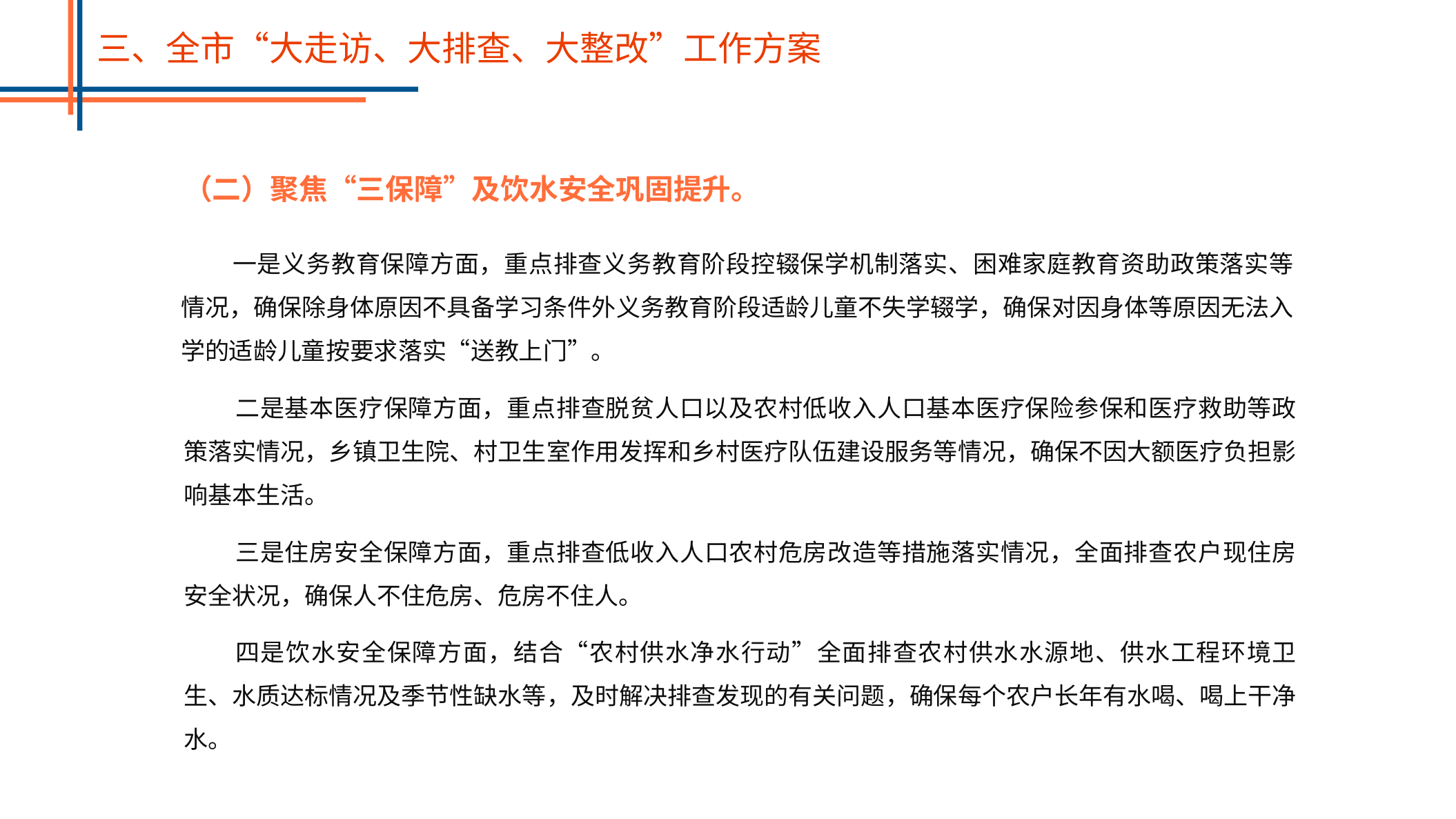

三、全市“大走访、大排查、大整改”工作方案

（二）聚焦“三保障”及饮水安全巩固提升。
一是义务教育保障方面，重点排查义务教育阶段控辍保学机制落实、困难家庭教育资助政策落实等情况，确保除身体原因不具备学习条件外义务教育阶段适龄儿童不失学辍学，确保对因身体等原因无法入学的适龄儿童按要求落实“送教上门”。
二是基本医疗保障方面，重点排查脱贫人口以及农村低收入人口基本医疗保险参保和医疗救助等政策落实情况，乡镇卫生院、村卫生室作用发挥和乡村医疗队伍建设服务等情况，确保不因大额医疗负担影响基本生活。
三是住房安全保障方面，重点排查低收入人口农村危房改造等措施落实情况，全面排查农户现住房安全状况，确保人不住危房、危房不住人。
四是饮水安全保障方面，结合“农村供水净水行动”全面排查农村供水水源地、供水工程环境卫生、水质达标情况及季节性缺水等，及时解决排查发现的有关问题，确保每个农户长年有水喝、喝上干净水。